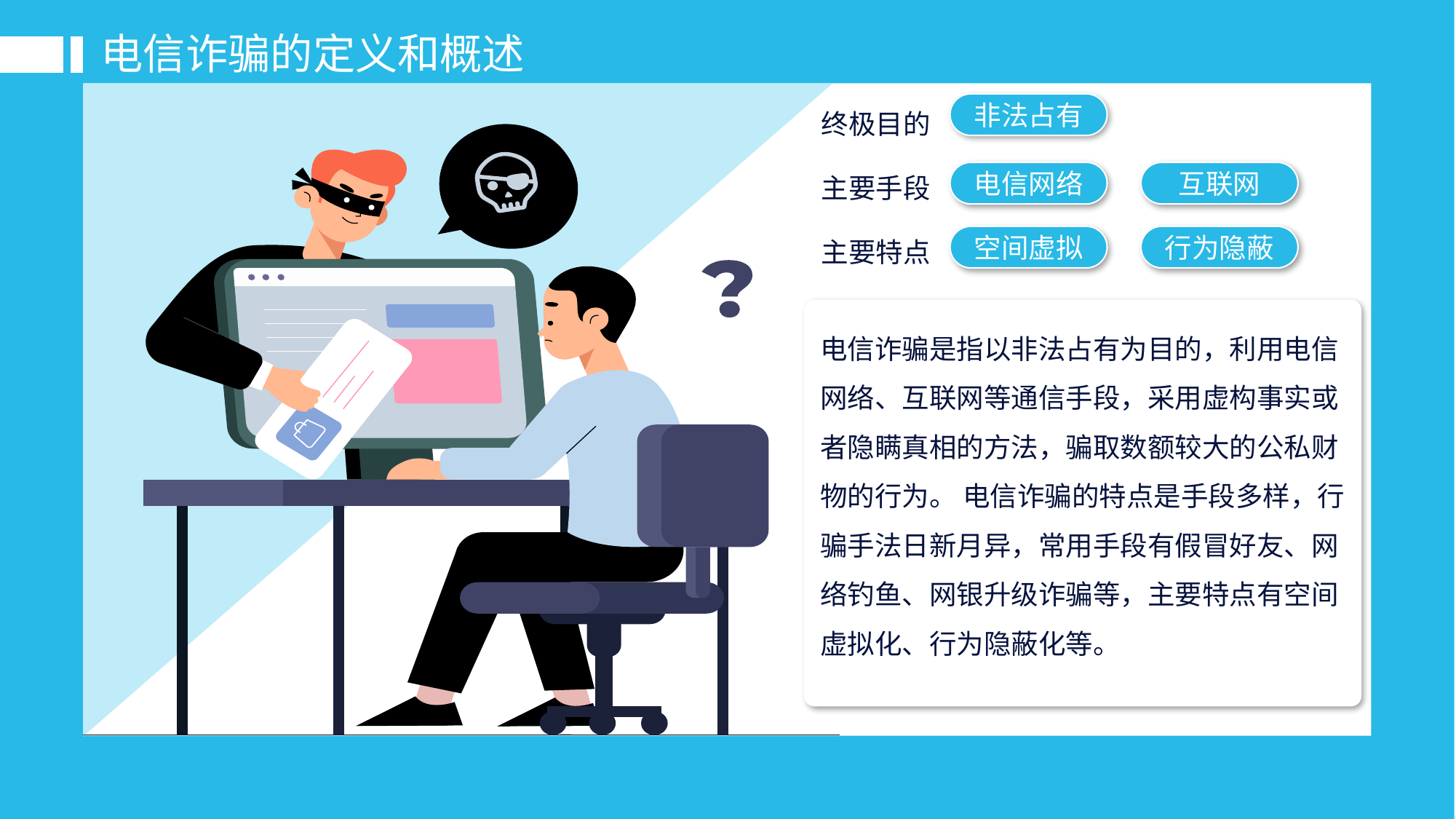

电信诈骗的定义和概述

非法占有
终极目的

电信网络
互联网
主要手段
空间虚拟
行为隐蔽
主要特点

电信诈骗是指以非法占有为目的，利用电信网络、互联网等通信手段，采用虚构事实或者隐瞒真相的方法，骗取数额较大的公私财物的行为。 电信诈骗的特点是手段多样，行骗手法日新月异，常用手段有假冒好友、网络钓鱼、网银升级诈骗等，主要特点有空间虚拟化、行为隐蔽化等。